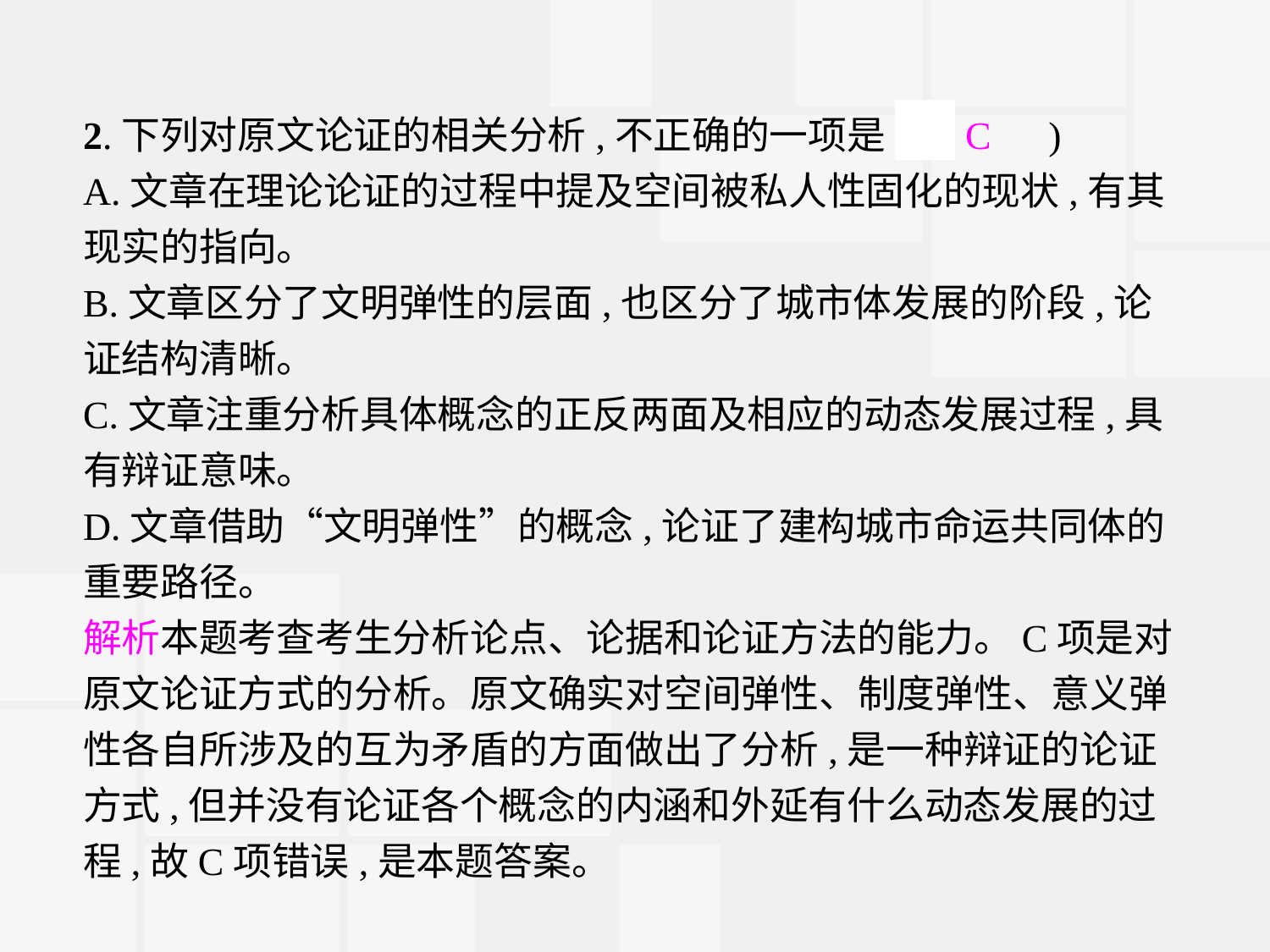

2.下列对原文论证的相关分析,不正确的一项是(　C　)
A.文章在理论论证的过程中提及空间被私人性固化的现状,有其现实的指向。
B.文章区分了文明弹性的层面,也区分了城市体发展的阶段,论证结构清晰。
C.文章注重分析具体概念的正反两面及相应的动态发展过程,具有辩证意味。
D.文章借助“文明弹性”的概念,论证了建构城市命运共同体的重要路径。
解析本题考查考生分析论点、论据和论证方法的能力。C项是对原文论证方式的分析。原文确实对空间弹性、制度弹性、意义弹性各自所涉及的互为矛盾的方面做出了分析,是一种辩证的论证方式,但并没有论证各个概念的内涵和外延有什么动态发展的过程,故C项错误,是本题答案。